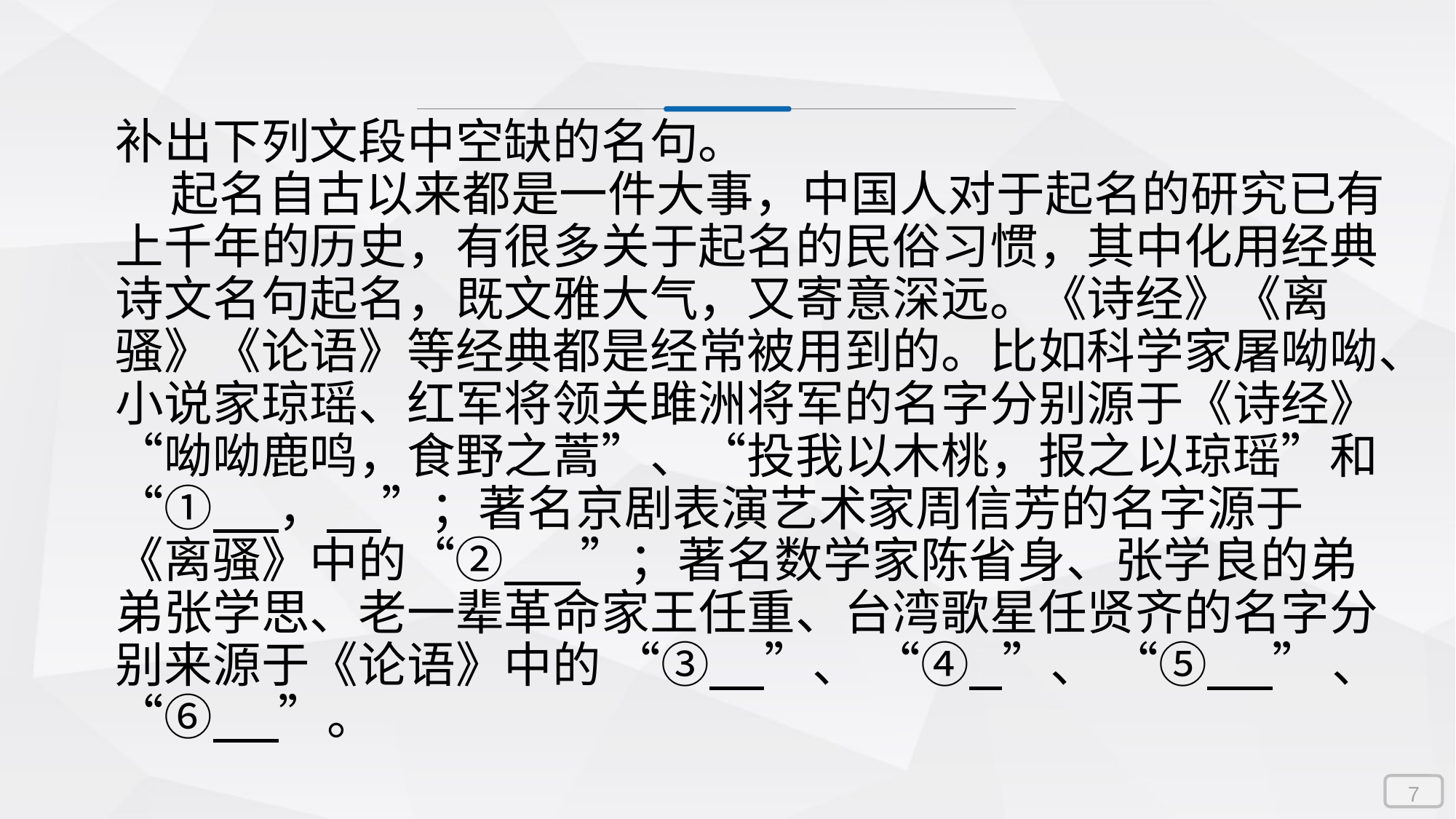

补出下列文段中空缺的名句。
    起名自古以来都是一件大事，中国人对于起名的研究已有上千年的历史，有很多关于起名的民俗习惯，其中化用经典诗文名句起名，既文雅大气，又寄意深远。《诗经》《离骚》《论语》等经典都是经常被用到的。比如科学家屠呦呦、小说家琼瑶、红军将领关雎洲将军的名字分别源于《诗经》 “呦呦鹿鸣，食野之蒿”、“投我以木桃，报之以琼瑶”和“①      ，     ”；著名京剧表演艺术家周信芳的名字源于《离骚》中的“②       ”；著名数学家陈省身、张学良的弟弟张学思、老一辈革命家王任重、台湾歌星任贤齐的名字分别来源于《论语》中的 “③     ”、 “④   ”、 “⑤      ” 、“⑥      ”。